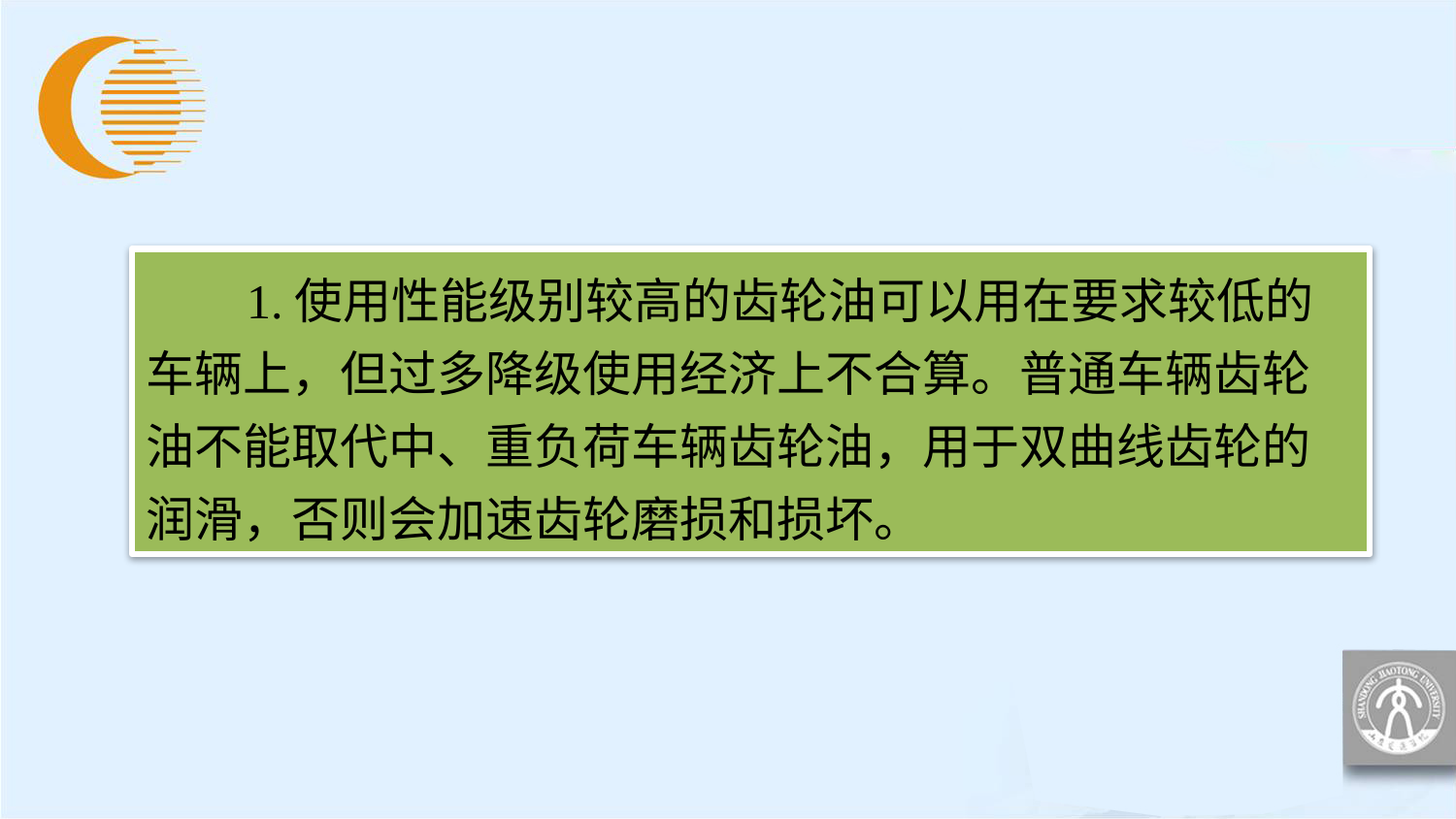

1.使用性能级别较高的齿轮油可以用在要求较低的车辆上，但过多降级使用经济上不合算。普通车辆齿轮油不能取代中、重负荷车辆齿轮油，用于双曲线齿轮的润滑，否则会加速齿轮磨损和损坏。